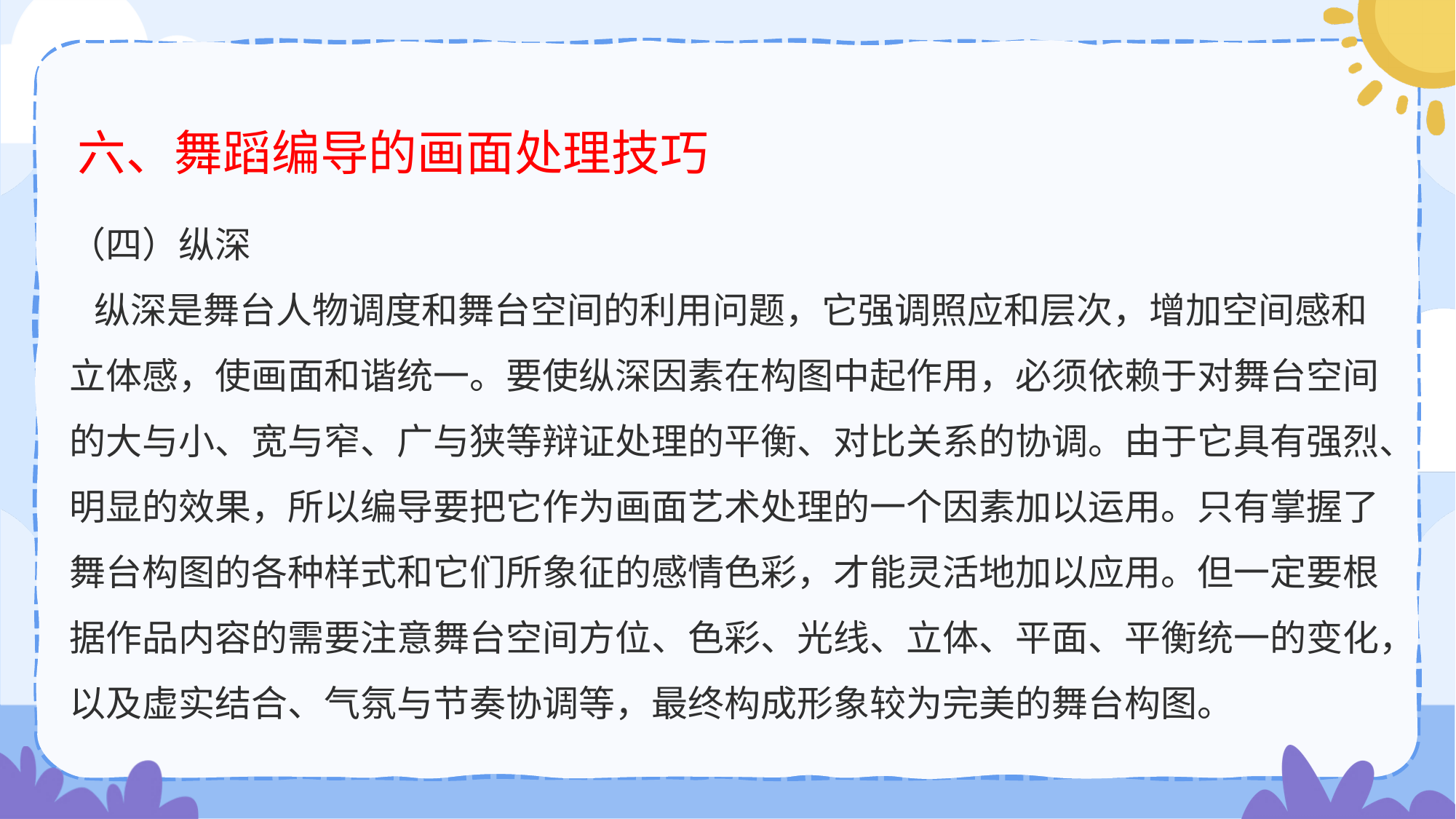

# 六、舞蹈编导的画面处理技巧
（四）纵深
   纵深是舞台人物调度和舞台空间的利用问题，它强调照应和层次，增加空间感和立体感，使画面和谐统一。要使纵深因素在构图中起作用，必须依赖于对舞台空间的大与小、宽与窄、广与狭等辩证处理的平衡、对比关系的协调。由于它具有强烈、明显的效果，所以编导要把它作为画面艺术处理的一个因素加以运用。只有掌握了舞台构图的各种样式和它们所象征的感情色彩，才能灵活地加以应用。但一定要根据作品内容的需要注意舞台空间方位、色彩、光线、立体、平面、平衡统一的变化，以及虚实结合、气氛与节奏协调等，最终构成形象较为完美的舞台构图。